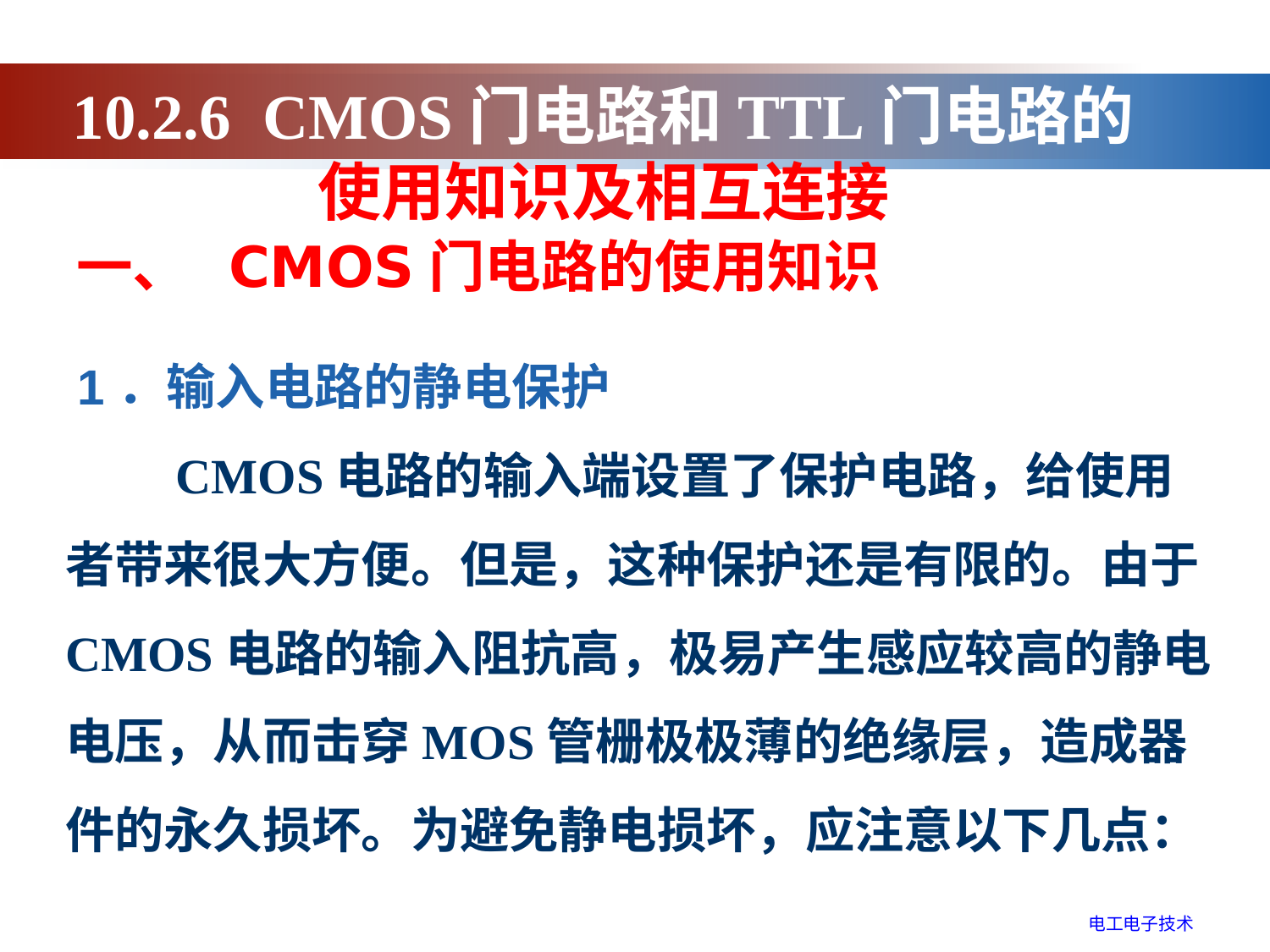

10.2.6  CMOS门电路和TTL门电路的
使用知识及相互连接
# 一、  CMOS门电路的使用知识
 1．输入电路的静电保护
         CMOS电路的输入端设置了保护电路，给使用者带来很大方便。但是，这种保护还是有限的。由于CMOS电路的输入阻抗高，极易产生感应较高的静电电压，从而击穿MOS管栅极极薄的绝缘层，造成器件的永久损坏。为避免静电损坏，应注意以下几点：
电工电子技术
129